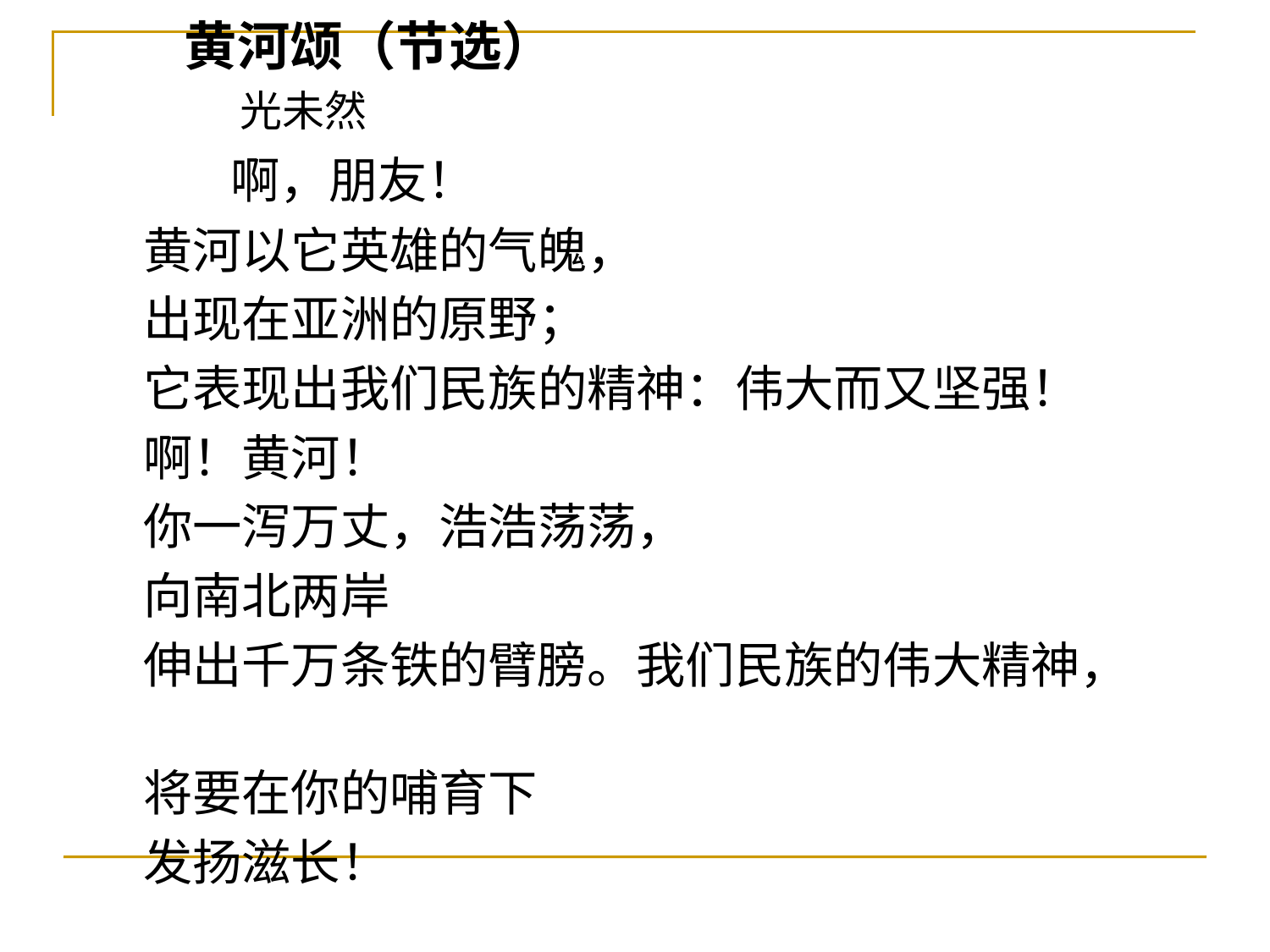

黄河颂（节选）
               光未然
           啊，朋友！
    黄河以它英雄的气魄，
    出现在亚洲的原野；
    它表现出我们民族的精神：伟大而又坚强！
    啊！黄河！
    你一泻万丈，浩浩荡荡，
    向南北两岸
    伸出千万条铁的臂膀。我们民族的伟大精神，
    将要在你的哺育下
    发扬滋长！